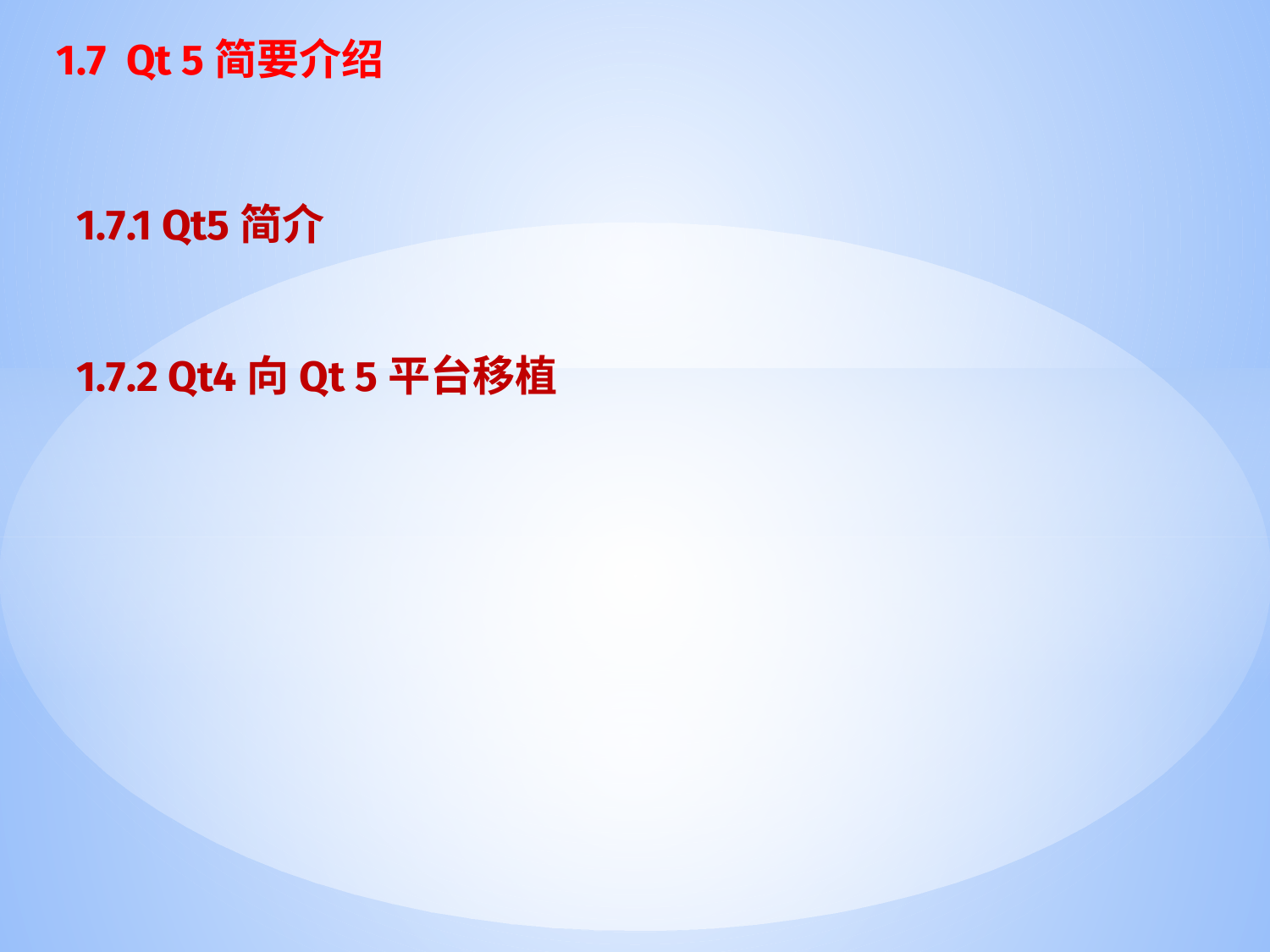

1.7  Qt 5简要介绍

1.7.1 Qt5简介

1.7.2 Qt4向Qt 5平台移植